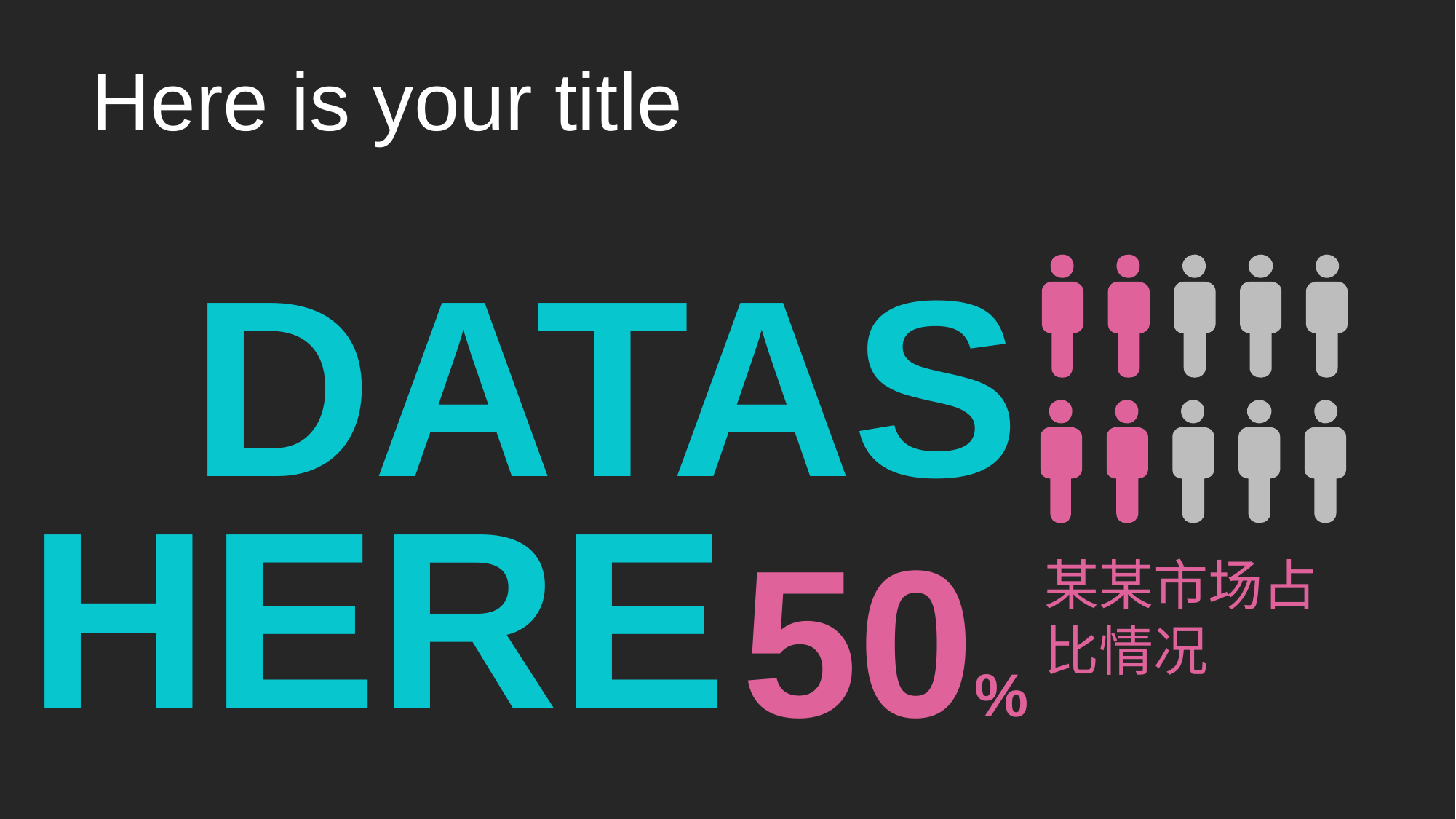

Here is your title
DATAS

HERE
50%
某某市场占比情况